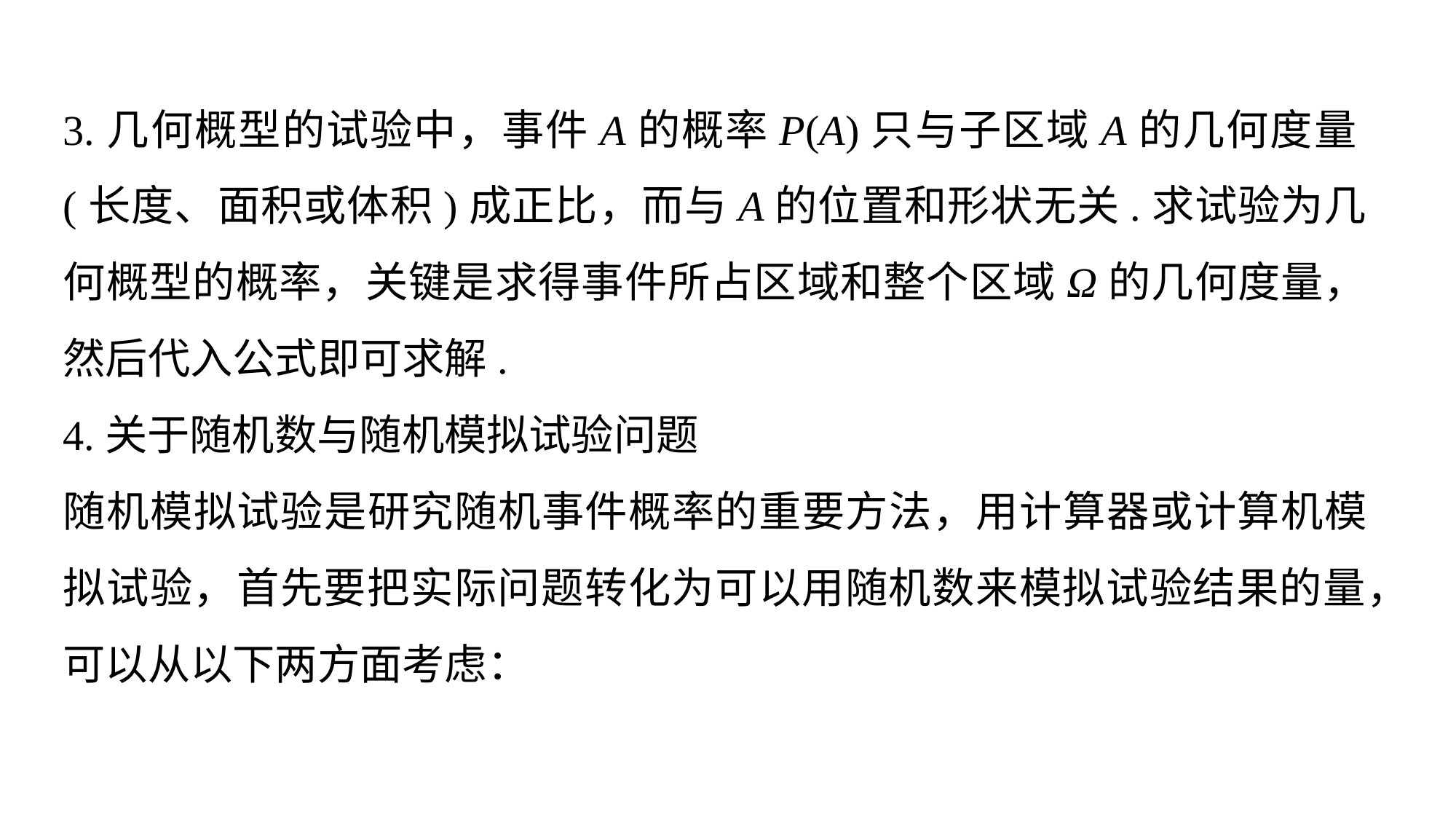

3.几何概型的试验中，事件A的概率P(A)只与子区域A的几何度量(长度、面积或体积)成正比，而与A的位置和形状无关.求试验为几何概型的概率，关键是求得事件所占区域和整个区域Ω的几何度量，然后代入公式即可求解.
4.关于随机数与随机模拟试验问题
随机模拟试验是研究随机事件概率的重要方法，用计算器或计算机模拟试验，首先要把实际问题转化为可以用随机数来模拟试验结果的量，可以从以下两方面考虑：